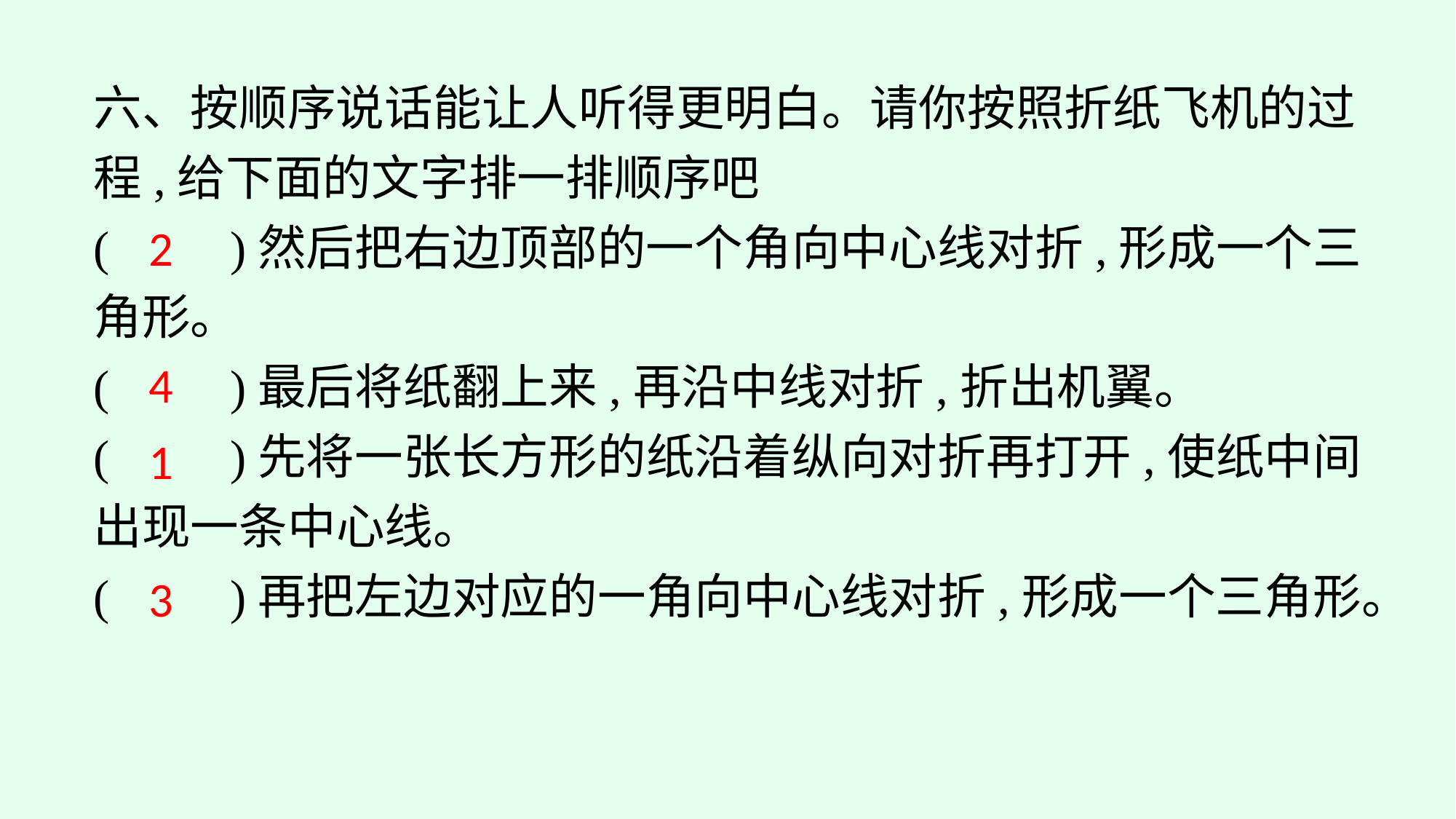

六、按顺序说话能让人听得更明白。请你按照折纸飞机的过程,给下面的文字排一排顺序吧
(　　)然后把右边顶部的一个角向中心线对折,形成一个三角形。
(　　)最后将纸翻上来,再沿中线对折,折出机翼。
(　　)先将一张长方形的纸沿着纵向对折再打开,使纸中间出现一条中心线。
(　　)再把左边对应的一角向中心线对折,形成一个三角形。
2
4
1
3